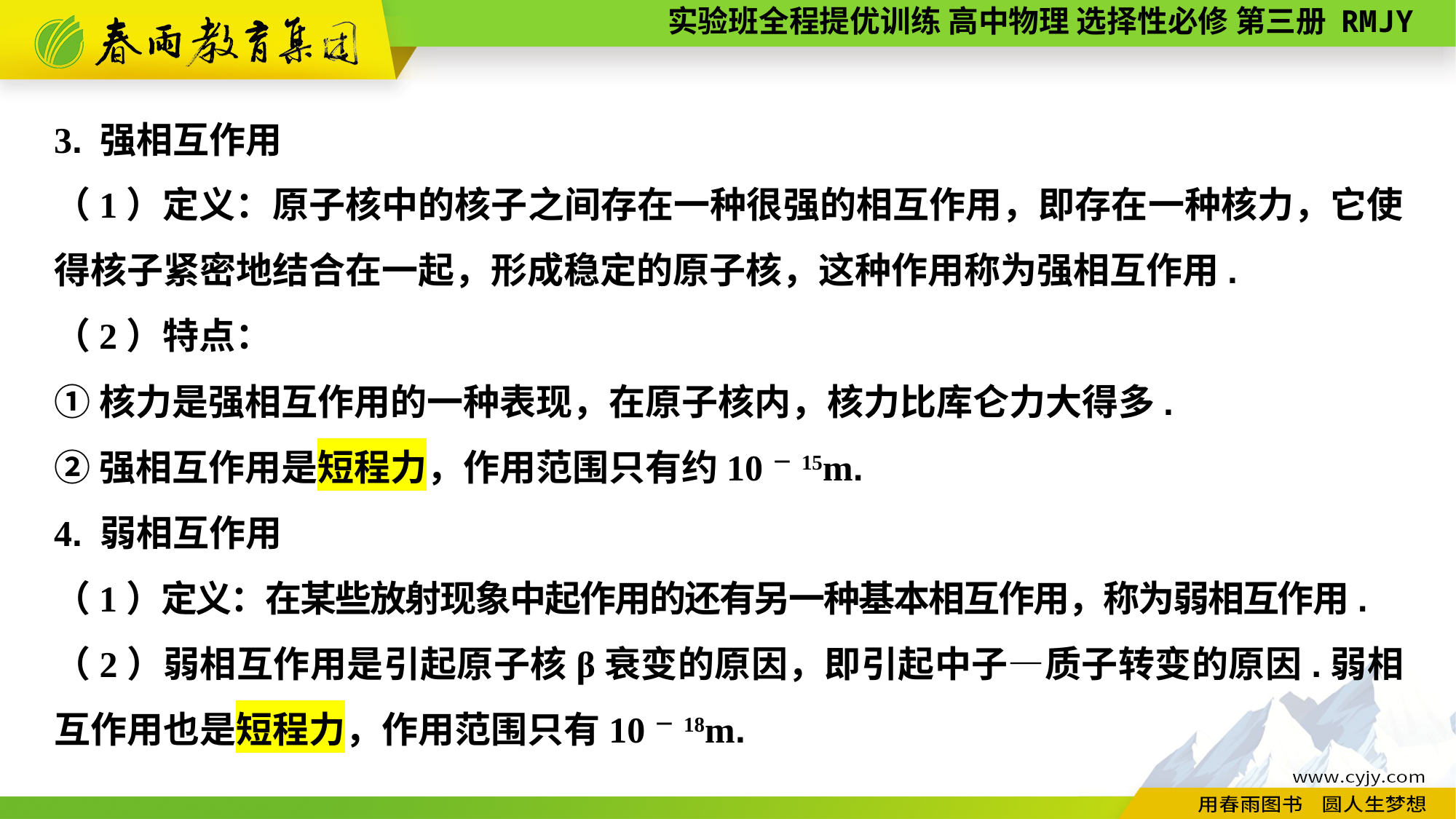

3. 强相互作用
（1）定义：原子核中的核子之间存在一种很强的相互作用，即存在一种核力，它使得核子紧密地结合在一起，形成稳定的原子核，这种作用称为强相互作用.
（2）特点：
①核力是强相互作用的一种表现，在原子核内，核力比库仑力大得多.
②强相互作用是短程力，作用范围只有约10－15m.
4. 弱相互作用
（1）定义：在某些放射现象中起作用的还有另一种基本相互作用，称为弱相互作用.
（2）弱相互作用是引起原子核β衰变的原因，即引起中子—质子转变的原因.弱相互作用也是短程力，作用范围只有10－18m.